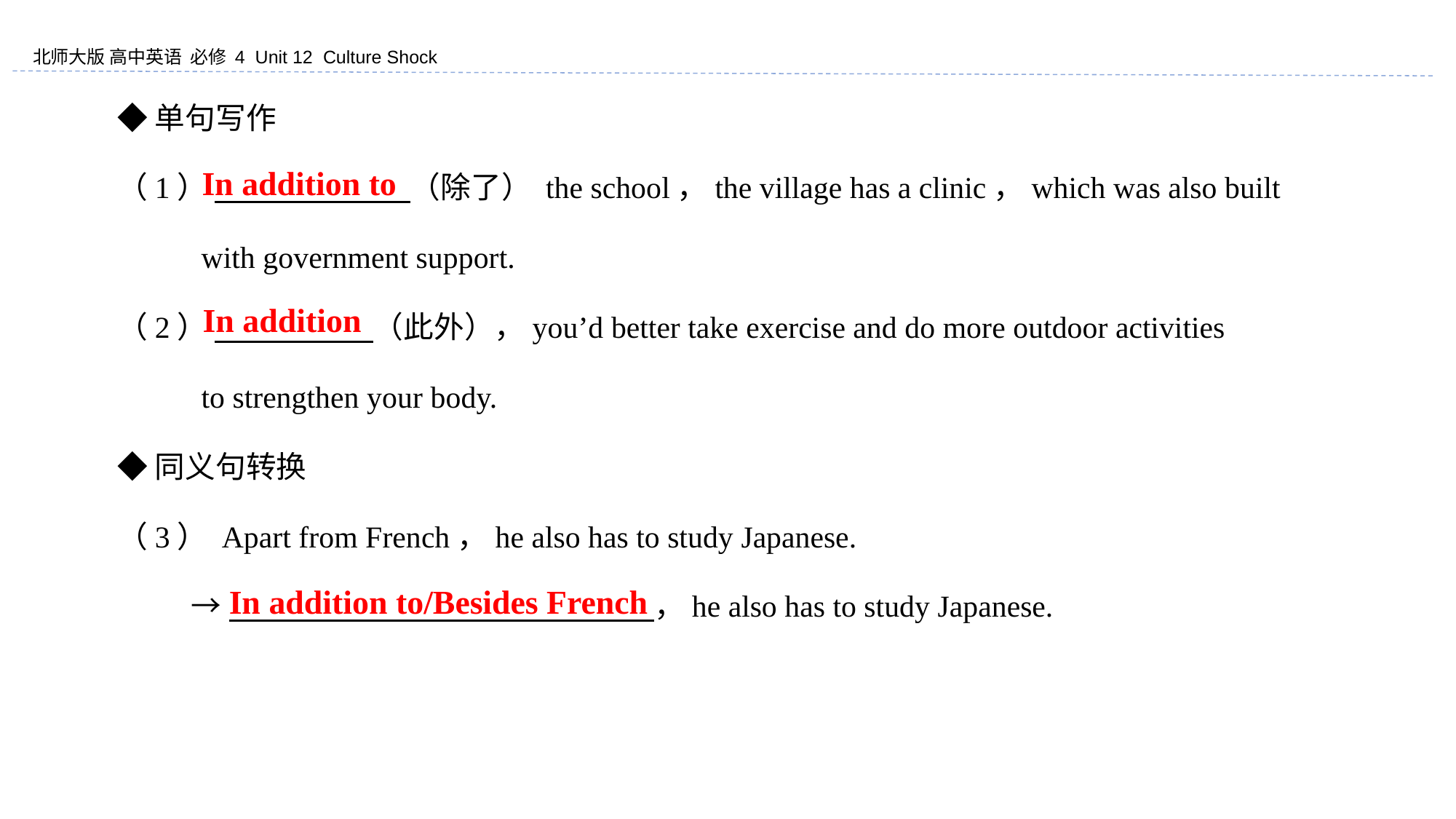

◆单句写作
（1） 　　　　 　　 （除了） the school，the village has a clinic，which was also built
           with government support.
（2） 　　　　 　（此外），you’d better take exercise and do more outdoor activities
           to strengthen your body.
◆同义句转换
（3） Apart from French，he also has to study Japanese.
           →　　　　　　　　　　　　　　，he also has to study Japanese.

 In addition to
 In addition
 In addition to/Besides French